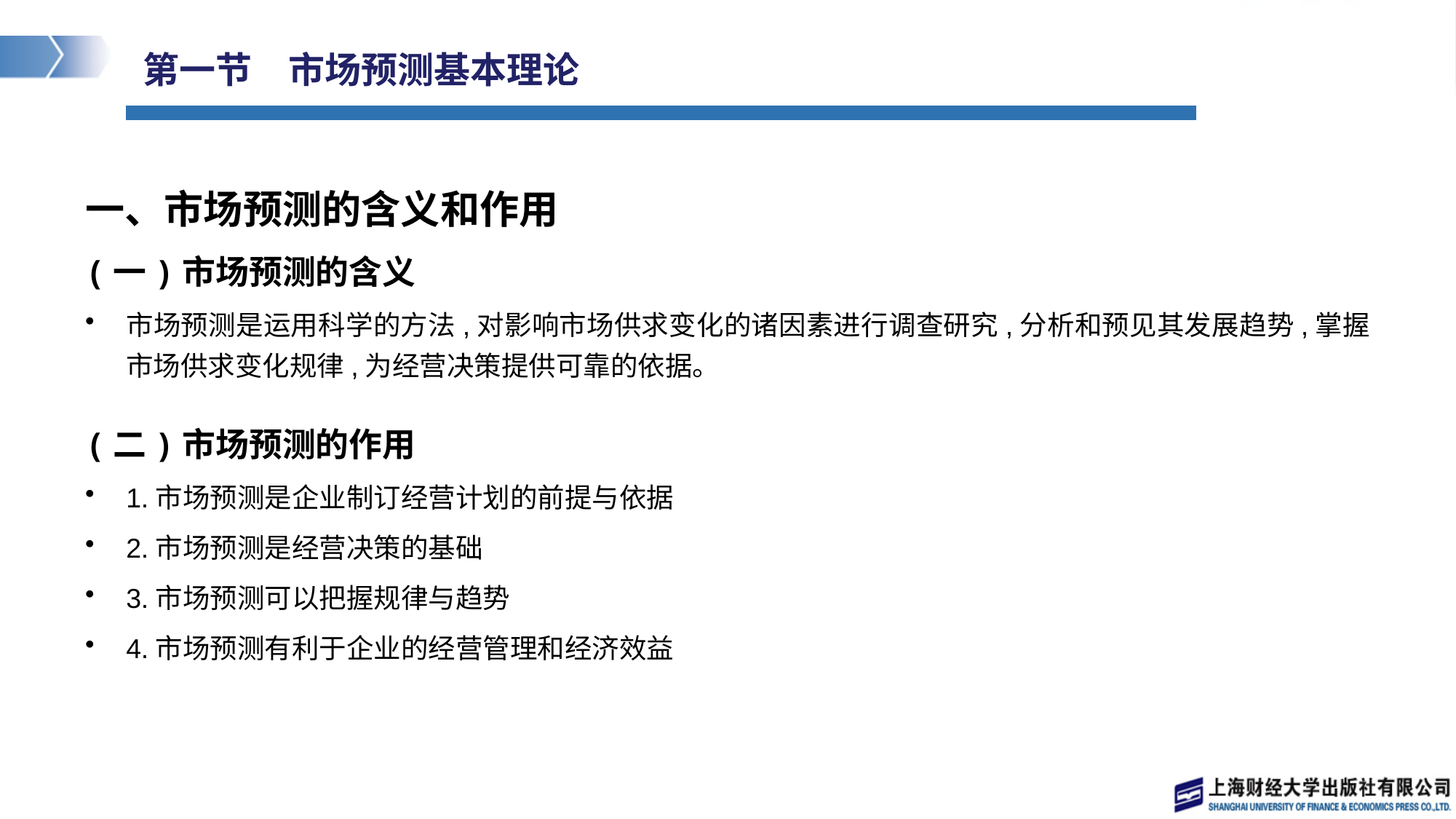

# 第一节　市场预测基本理论
一、市场预测的含义和作用
(一)市场预测的含义
市场预测是运用科学的方法,对影响市场供求变化的诸因素进行调查研究,分析和预见其发展趋势,掌握市场供求变化规律,为经营决策提供可靠的依据。
(二)市场预测的作用
1.市场预测是企业制订经营计划的前提与依据
2.市场预测是经营决策的基础
3.市场预测可以把握规律与趋势
4.市场预测有利于企业的经营管理和经济效益